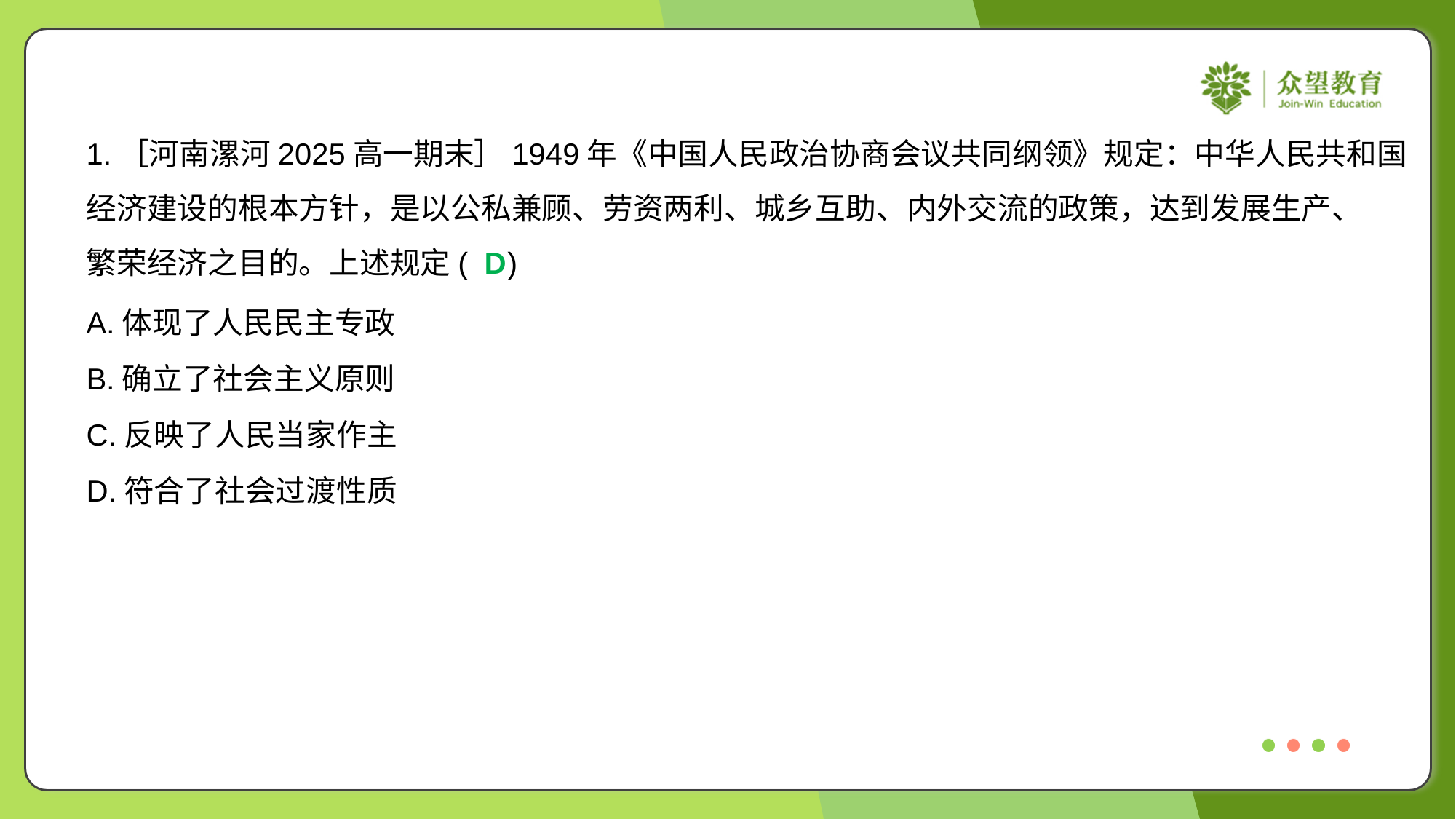

1.［河南漯河2025高一期末］1949年《中国人民政治协商会议共同纲领》规定：中华人民共和国
经济建设的根本方针，是以公私兼顾、劳资两利、城乡互助、内外交流的政策，达到发展生产、
繁荣经济之目的。上述规定(     )
D
A.体现了人民民主专政
B.确立了社会主义原则
C.反映了人民当家作主
D.符合了社会过渡性质